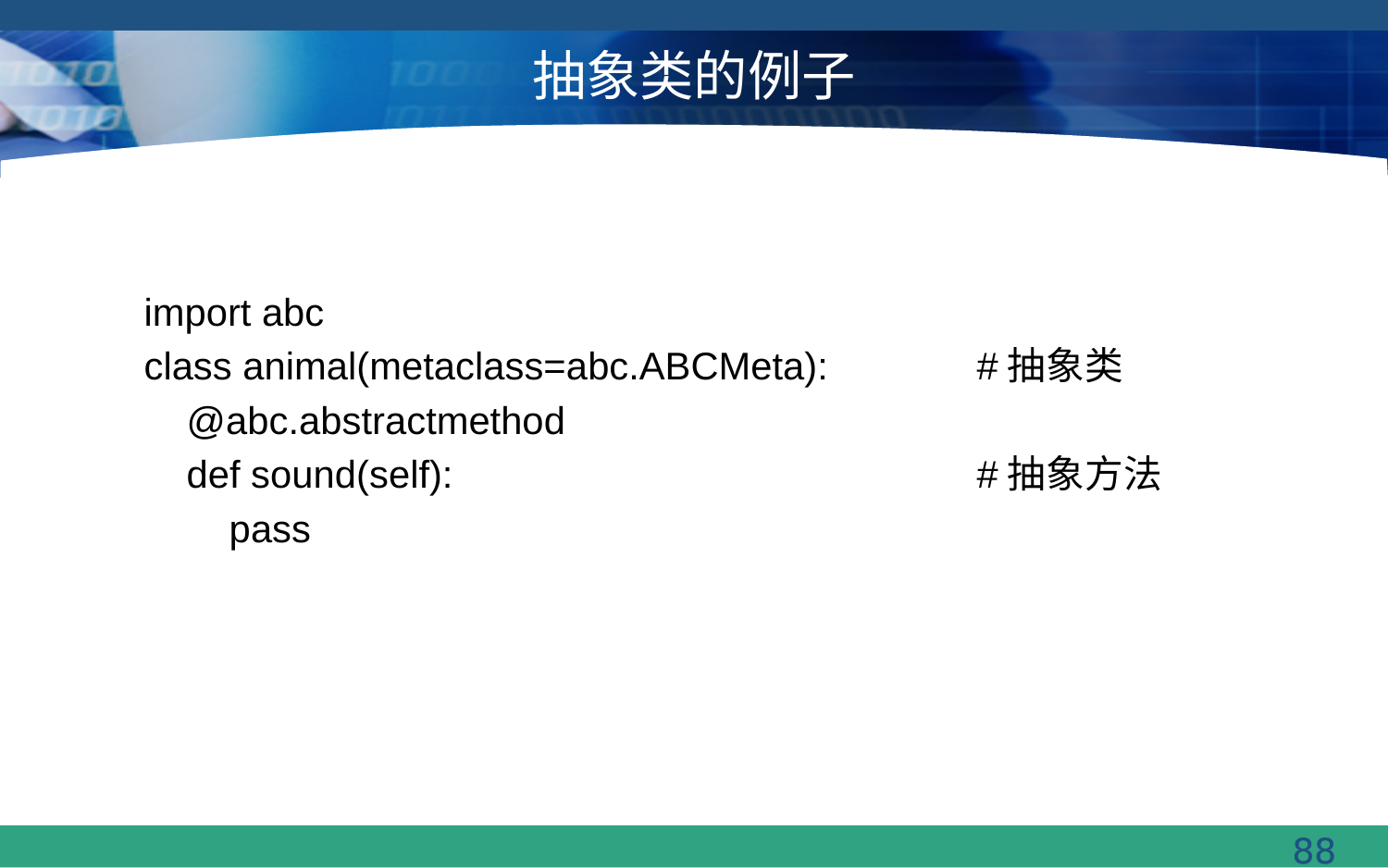

# 抽象类的例子
import abc
class animal(metaclass=abc.ABCMeta):    	#抽象类
    @abc.abstractmethod
    def sound(self):    				#抽象方法
        pass